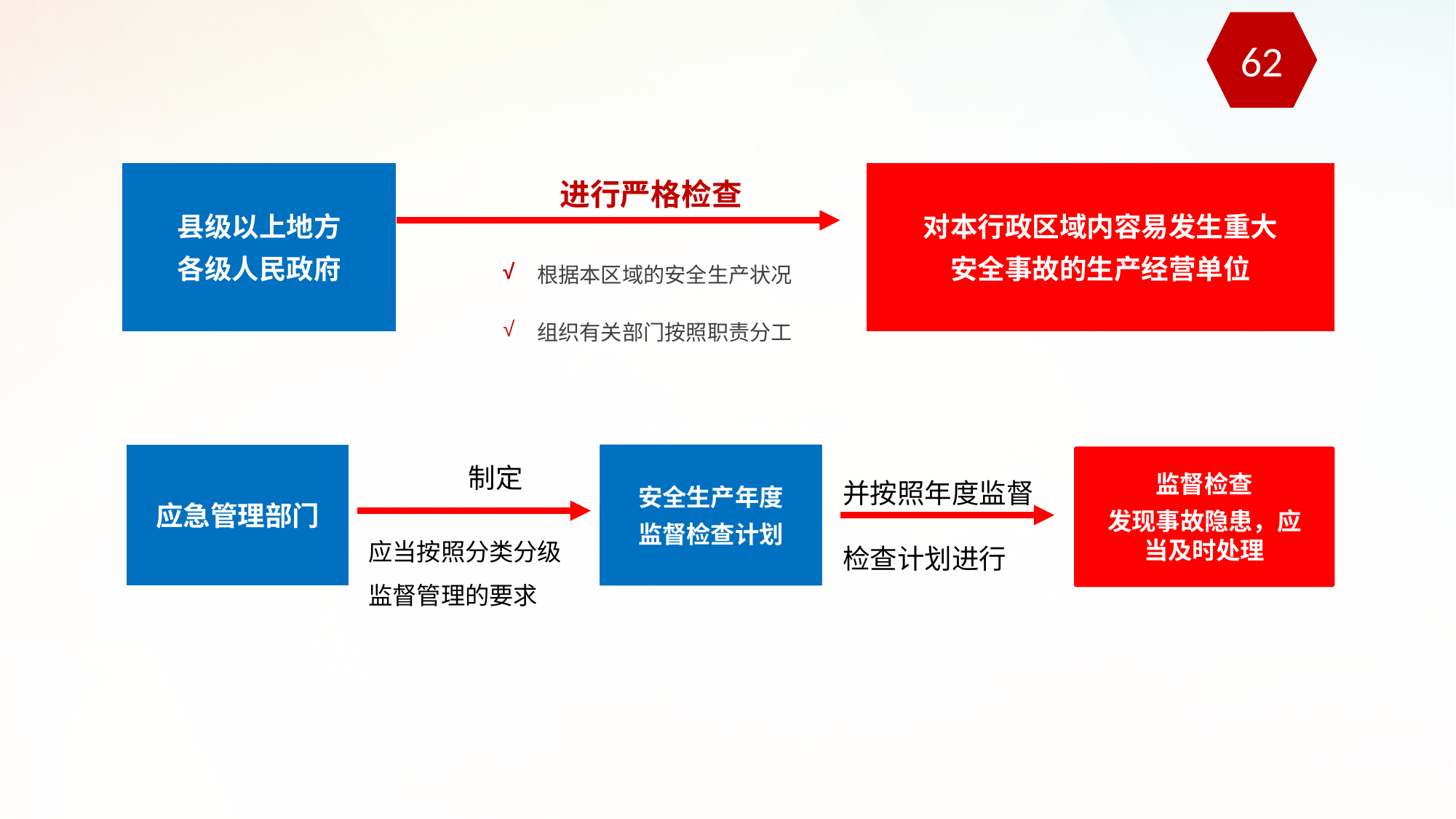

62
进行严格检查
县级以上地方
各级人民政府
对本行政区域内容易发生重大
安全事故的生产经营单位
| √ | 根据本区域的安全生产状况 |
| --- | --- |
| √ | 组织有关部门按照职责分工 |
并按照年度监督检查计划进行
应急管理部门
安全生产年度
监督检查计划
监督检查
发现事故隐患，应当及时处理
制定
应当按照分类分级监督管理的要求